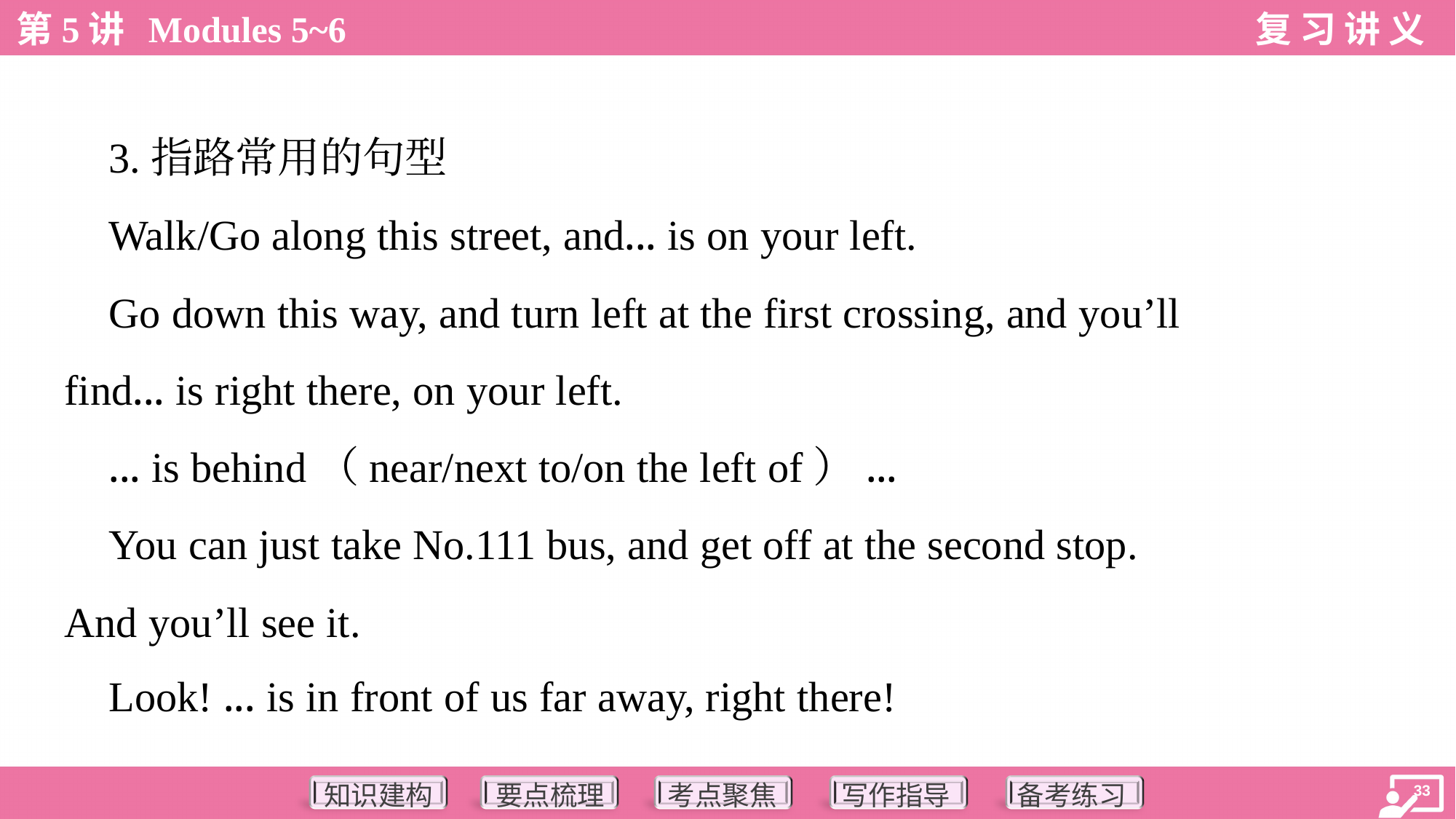

3.指路常用的句型
    Walk/Go along this street, and... is on your left.
    Go down this way, and turn left at the first crossing, and you’ll
find... is right there, on your left.
    ... is behind（near/next to/on the left of）...
    You can just take No.111 bus, and get off at the second stop.
And you’ll see it.
    Look! ... is in front of us far away, right there!